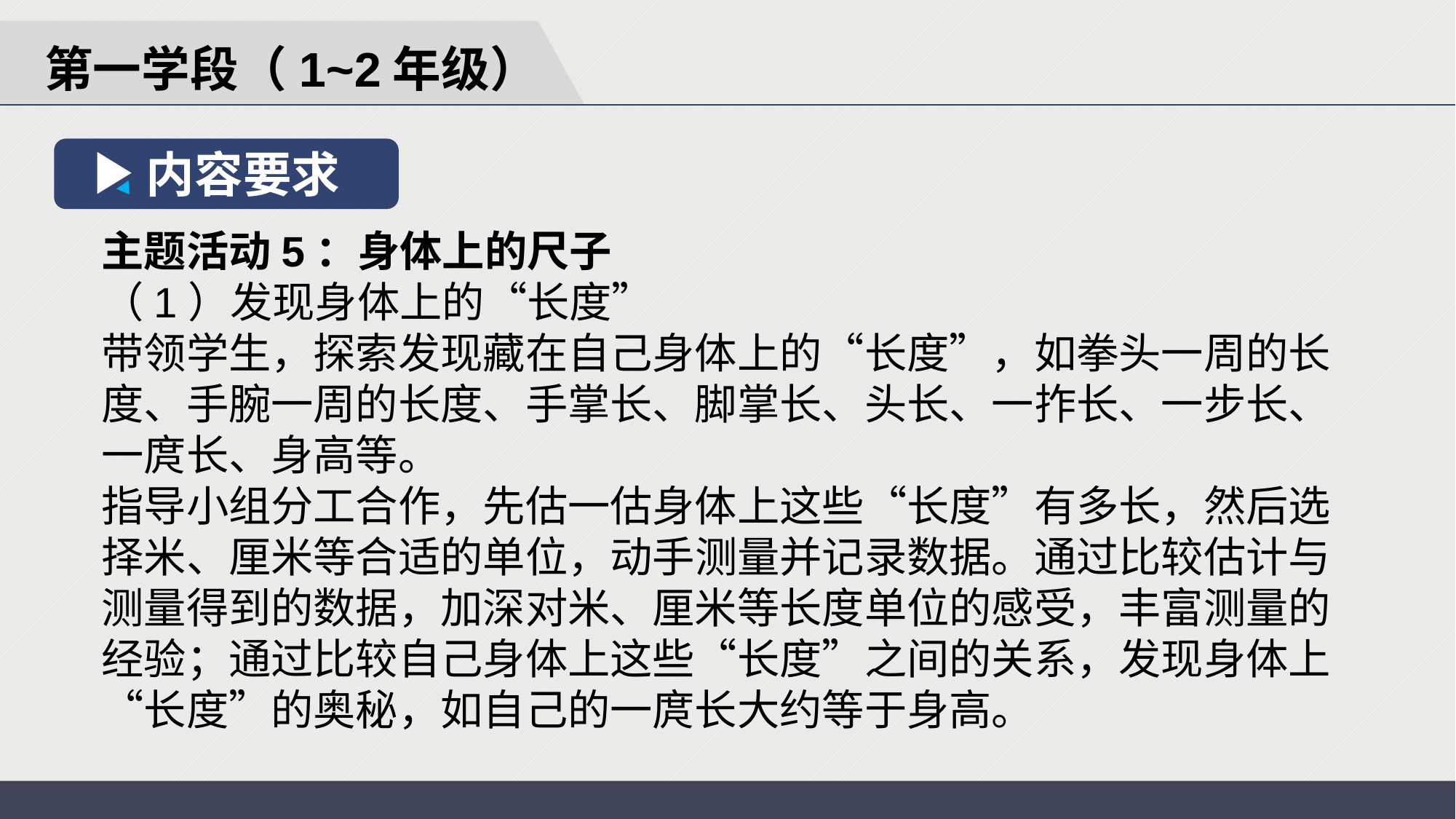

第一学段（1~2年级）
内容要求

主题活动5：身体上的尺子
（1）发现身体上的“长度”
带领学生，探索发现藏在自己身体上的“长度”，如拳头一周的长度、手腕一周的长度、手掌长、脚掌长、头长、一拃长、一步长、一庹长、身高等。
指导小组分工合作，先估一估身体上这些“长度”有多长，然后选择米、厘米等合适的单位，动手测量并记录数据。通过比较估计与测量得到的数据，加深对米、厘米等长度单位的感受，丰富测量的经验；通过比较自己身体上这些“长度”之间的关系，发现身体上“长度”的奥秘，如自己的一庹长大约等于身高。